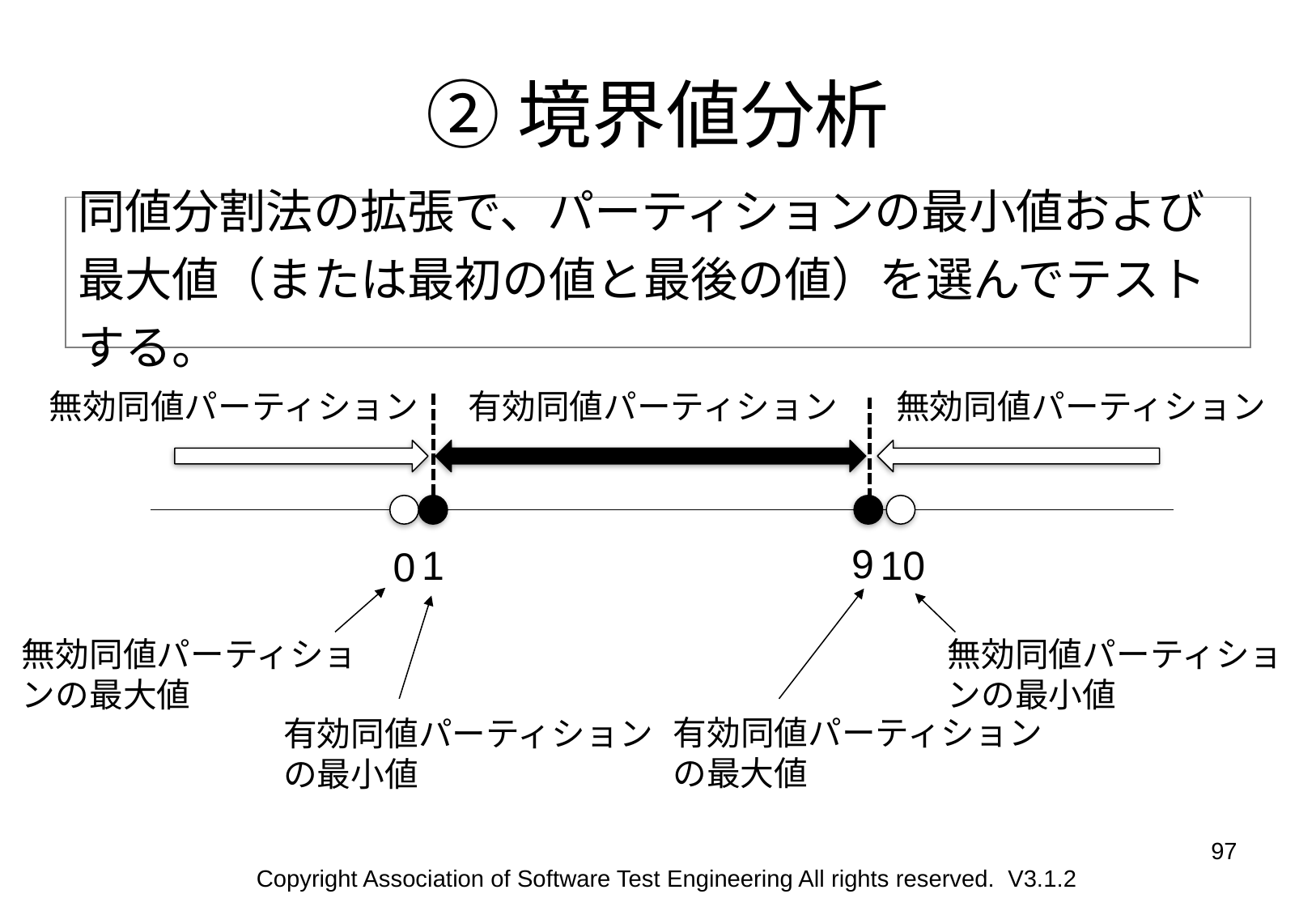

# ②境界値分析
同値分割法の拡張で、パーティションの最小値および最大値（または最初の値と最後の値）を選んでテストする。
無効同値パーティション
有効同値パーティション
無効同値パーティション

9
10
1
0
無効同値パーティションの最大値
無効同値パーティションの最小値
有効同値パーティション
の最大値
有効同値パーティション
の最小値
97
Copyright Association of Software Test Engineering All rights reserved.  V3.1.2